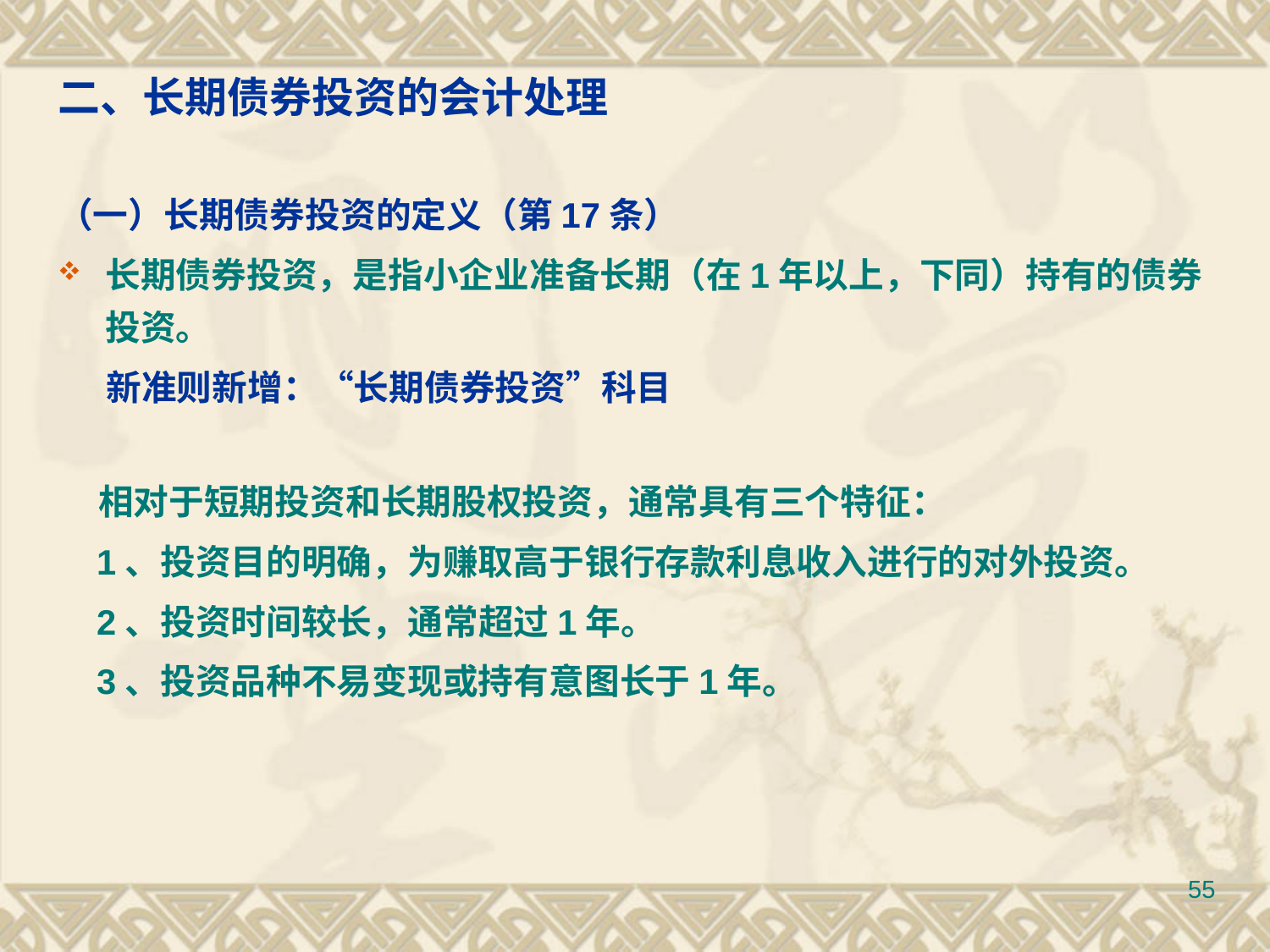

# 二、长期债券投资的会计处理
（一）长期债券投资的定义（第17条）
长期债券投资，是指小企业准备长期（在1年以上，下同）持有的债券投资。
     新准则新增：“长期债券投资”科目

    相对于短期投资和长期股权投资，通常具有三个特征：
    1、投资目的明确，为赚取高于银行存款利息收入进行的对外投资。
    2、投资时间较长，通常超过1年。
    3、投资品种不易变现或持有意图长于1年。
55